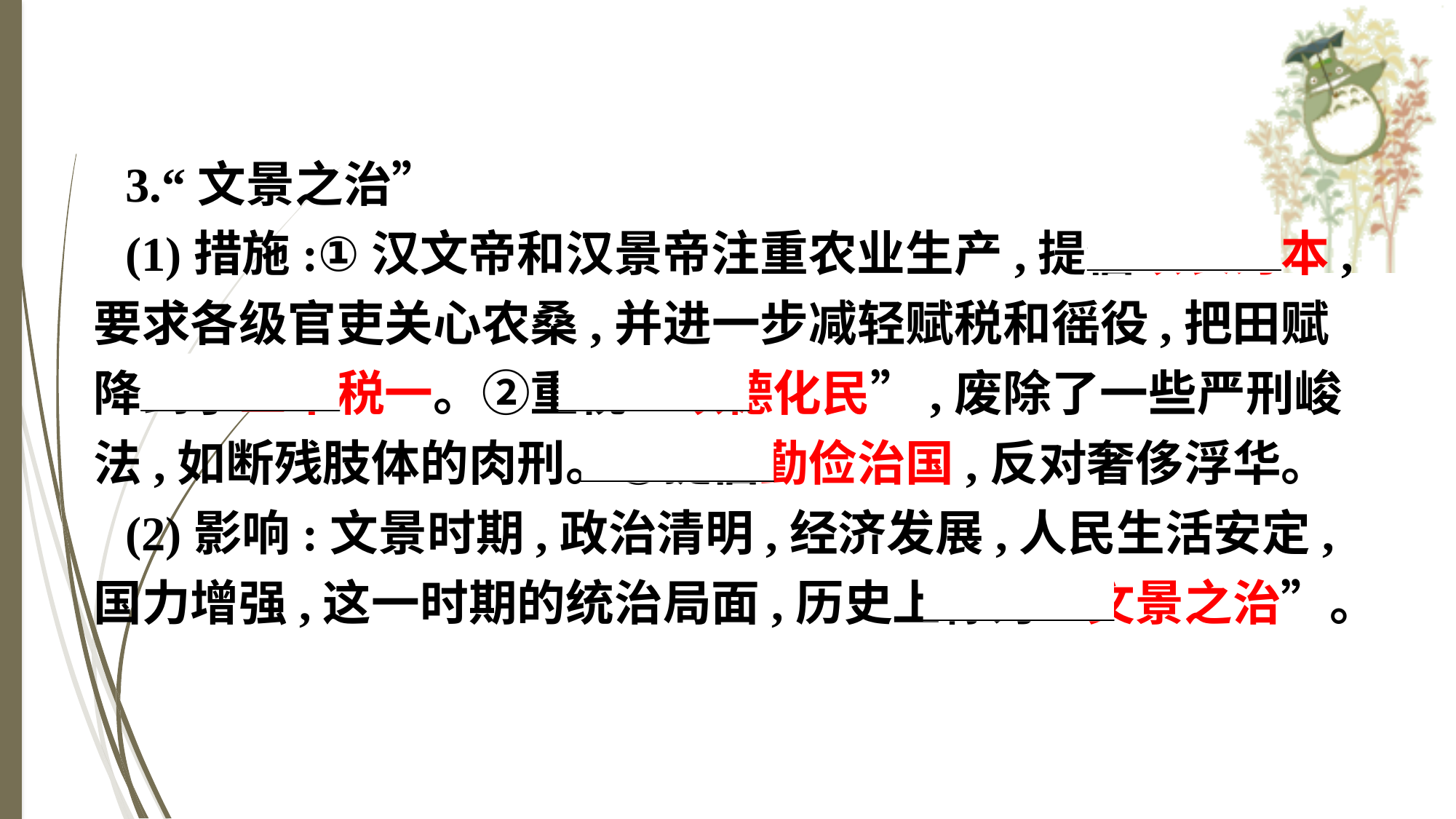

3.“文景之治”
(1)措施:①汉文帝和汉景帝注重农业生产,提倡以农为本,要求各级官吏关心农桑,并进一步减轻赋税和徭役,把田赋降到了三十税一。②重视“以德化民”,废除了一些严刑峻法,如断残肢体的肉刑。③提倡勤俭治国,反对奢侈浮华。
(2)影响:文景时期,政治清明,经济发展,人民生活安定,国力增强,这一时期的统治局面,历史上称为“文景之治”。